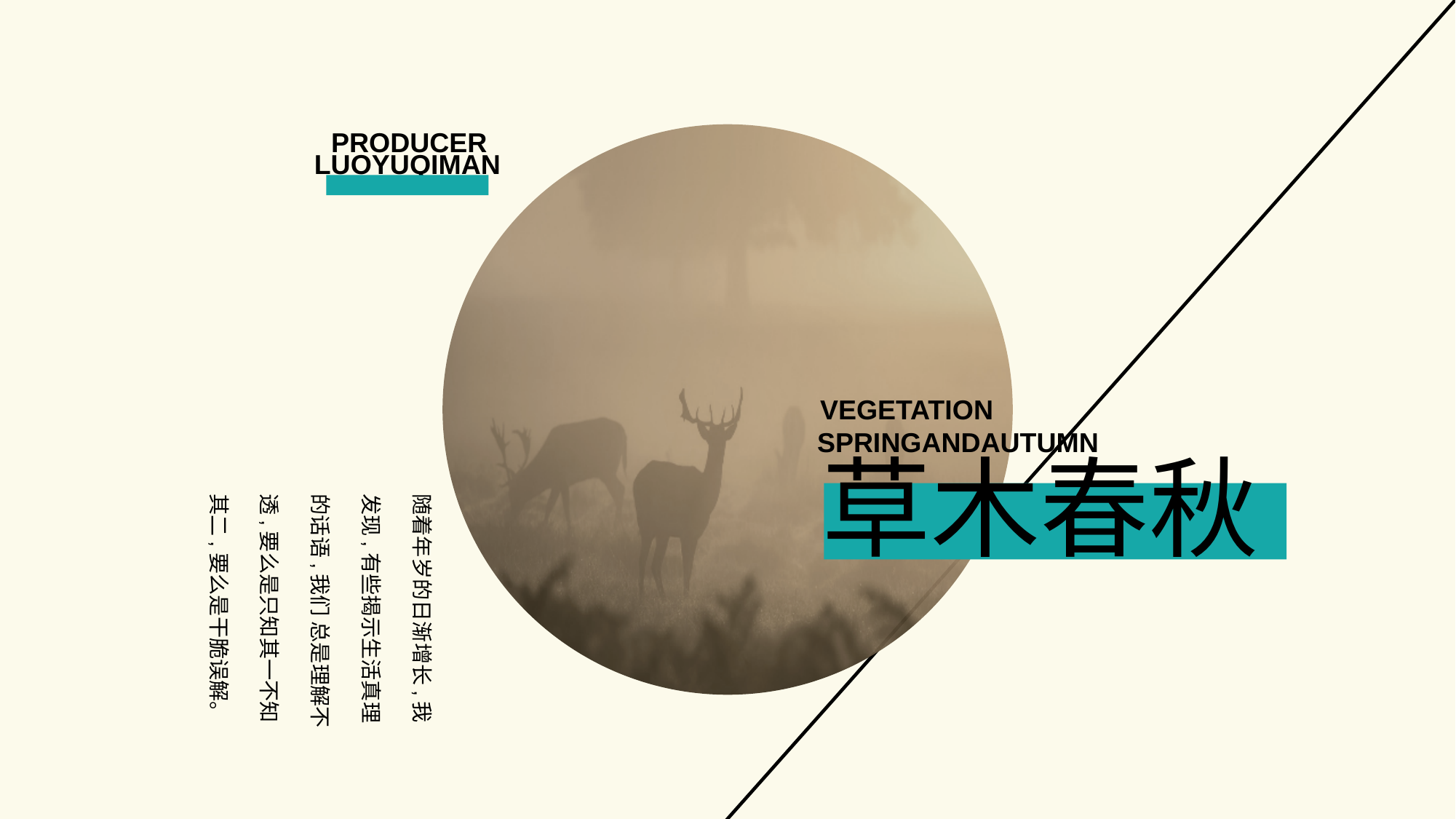

PRODUCER
LUOYUQIMAN

VEGETATION
SPRINGANDAUTUMN
草木春秋
随着年岁的日渐增长,我

发现,有些揭示生活真理

的话语,我们 总是理解不

透,要么是只知其一不知

其二,要么是干脆误解。